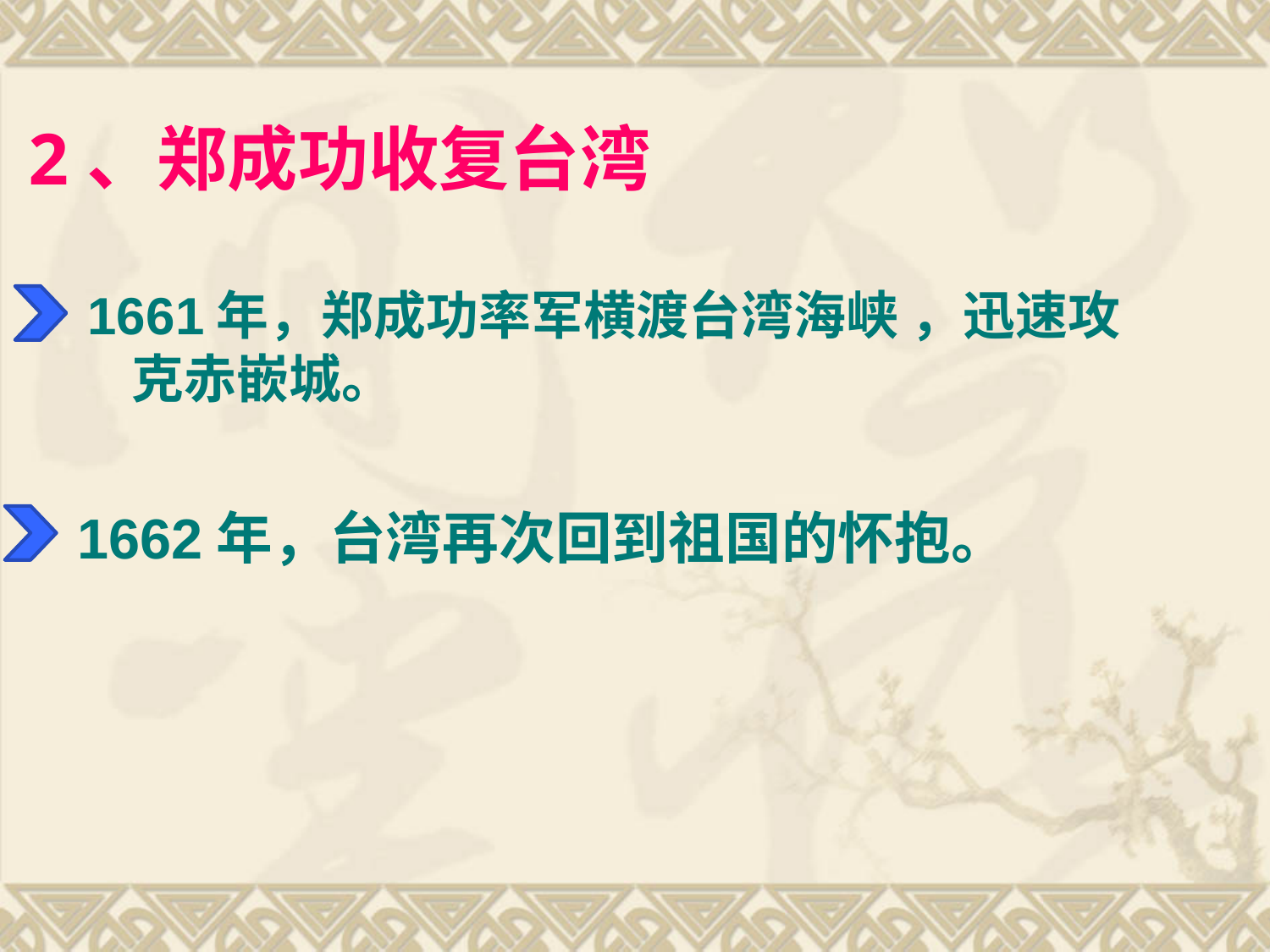

2、郑成功收复台湾
1661年，郑成功率军横渡台湾海峡 ，迅速攻克赤嵌城。

1662年，台湾再次回到祖国的怀抱。